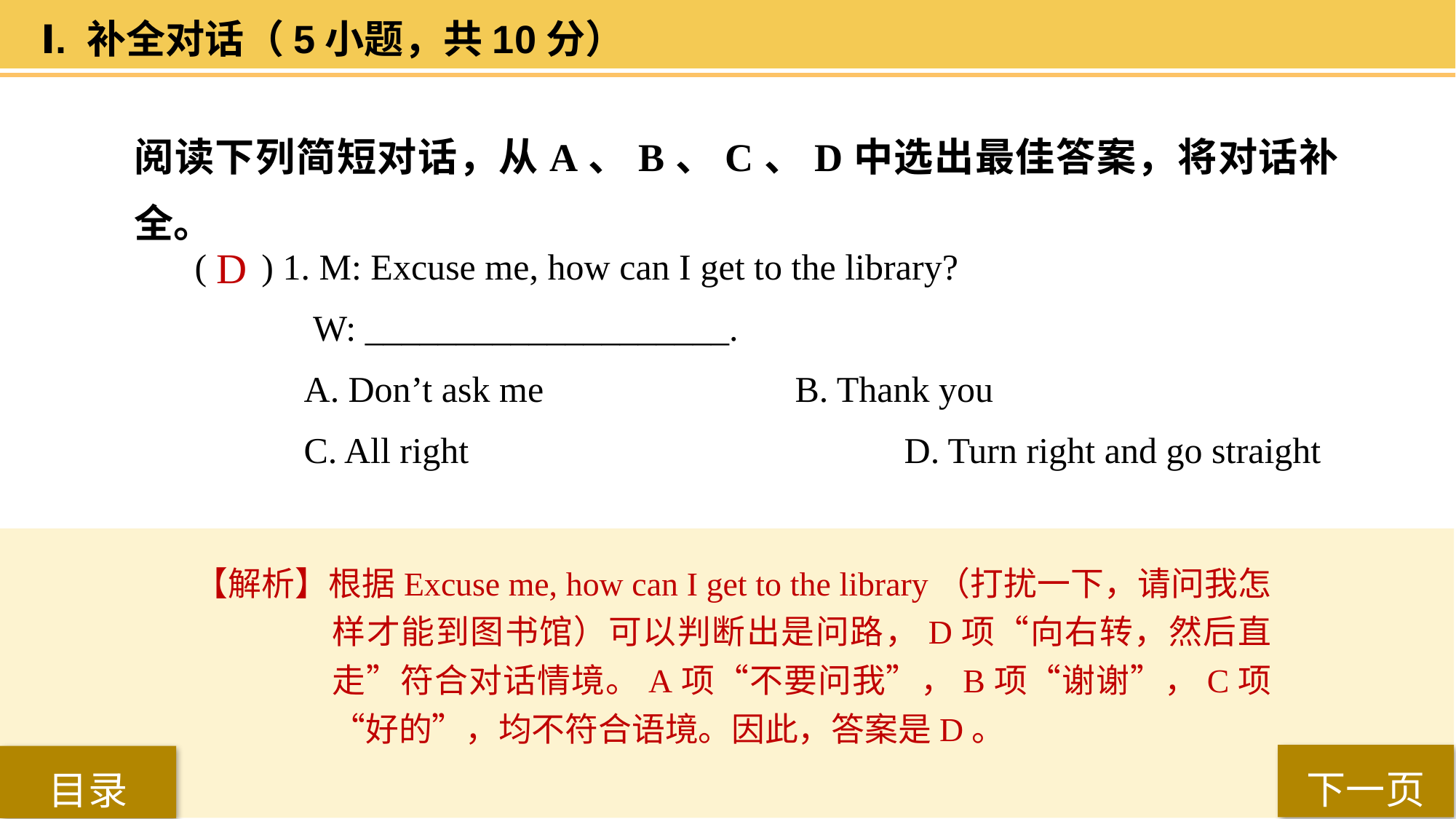

Ⅰ. 补全对话（5小题，共10分）
阅读下列简短对话，从A、B、C、D中选出最佳答案，将对话补全。
(      ) 1. M: Excuse me, how can I get to the library?
 W: ____________________.
A. Don’t ask me 			B. Thank you
C. All right 				D. Turn right and go straight
 D
【解析】根据Excuse me, how can I get to the library（打扰一下，请问我怎样才能到图书馆）可以判断出是问路，D项“向右转，然后直走”符合对话情境。A项“不要问我”，B项“谢谢”，C项“好的”，均不符合语境。因此，答案是D。